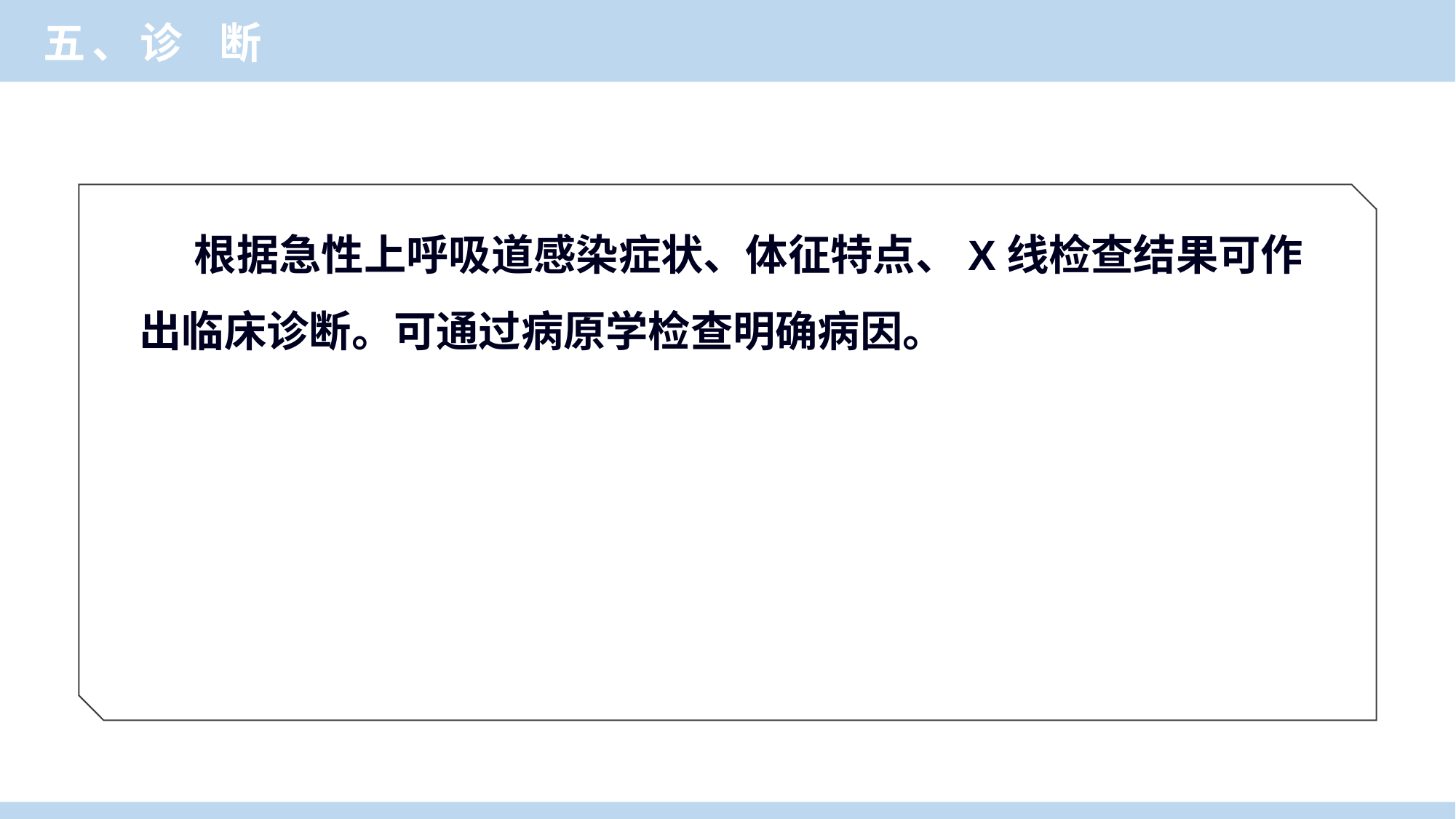

五、诊  断

根据急性上呼吸道感染症状、体征特点、X线检查结果可作出临床诊断。可通过病原学检查明确病因。